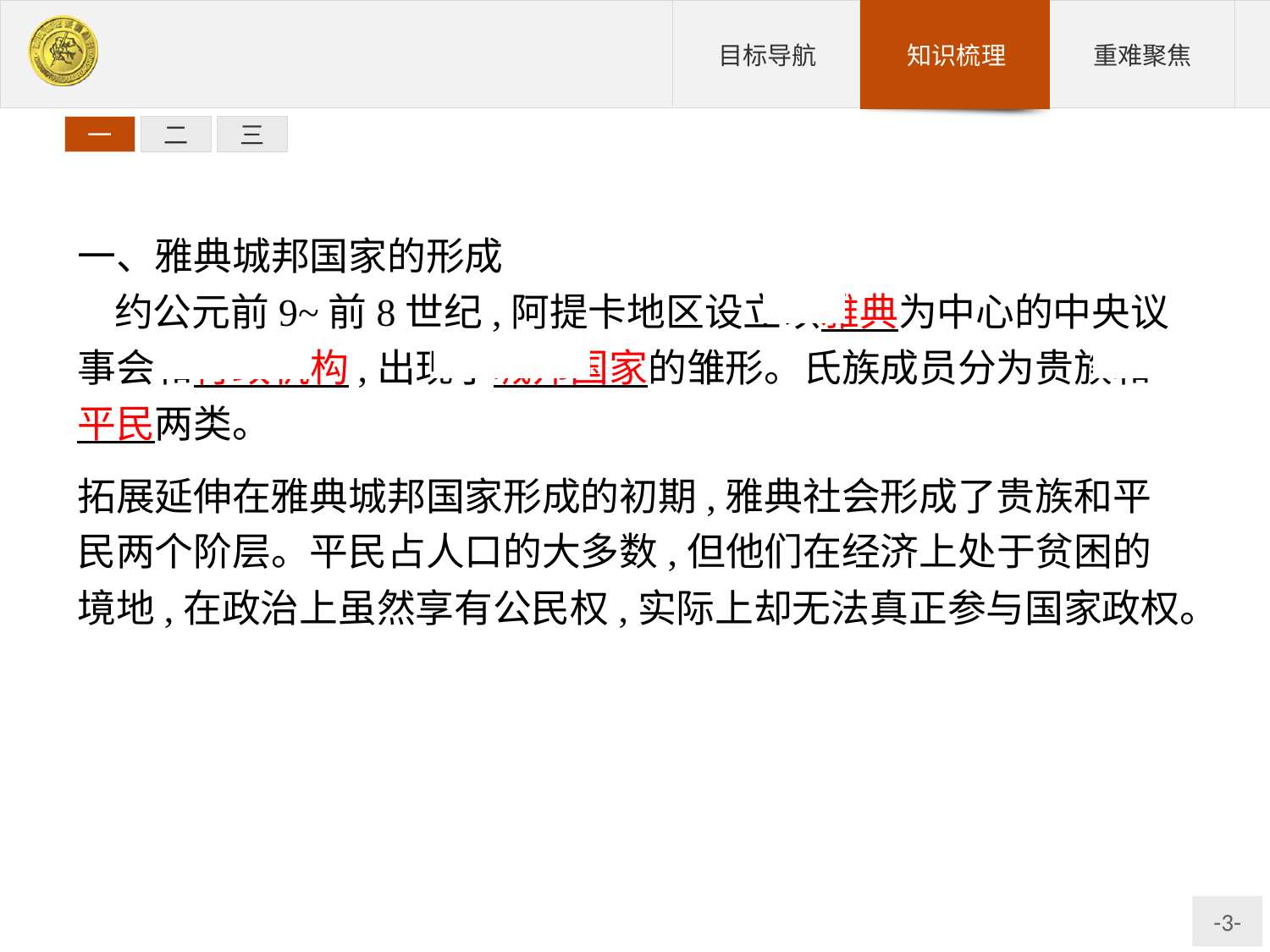

一
二
三
一、雅典城邦国家的形成
约公元前9~前8世纪,阿提卡地区设立以雅典为中心的中央议事会和行政机构,出现了城邦国家的雏形。氏族成员分为贵族和平民两类。

拓展延伸在雅典城邦国家形成的初期,雅典社会形成了贵族和平民两个阶层。平民占人口的大多数,但他们在经济上处于贫困的境地,在政治上虽然享有公民权,实际上却无法真正参与国家政权。